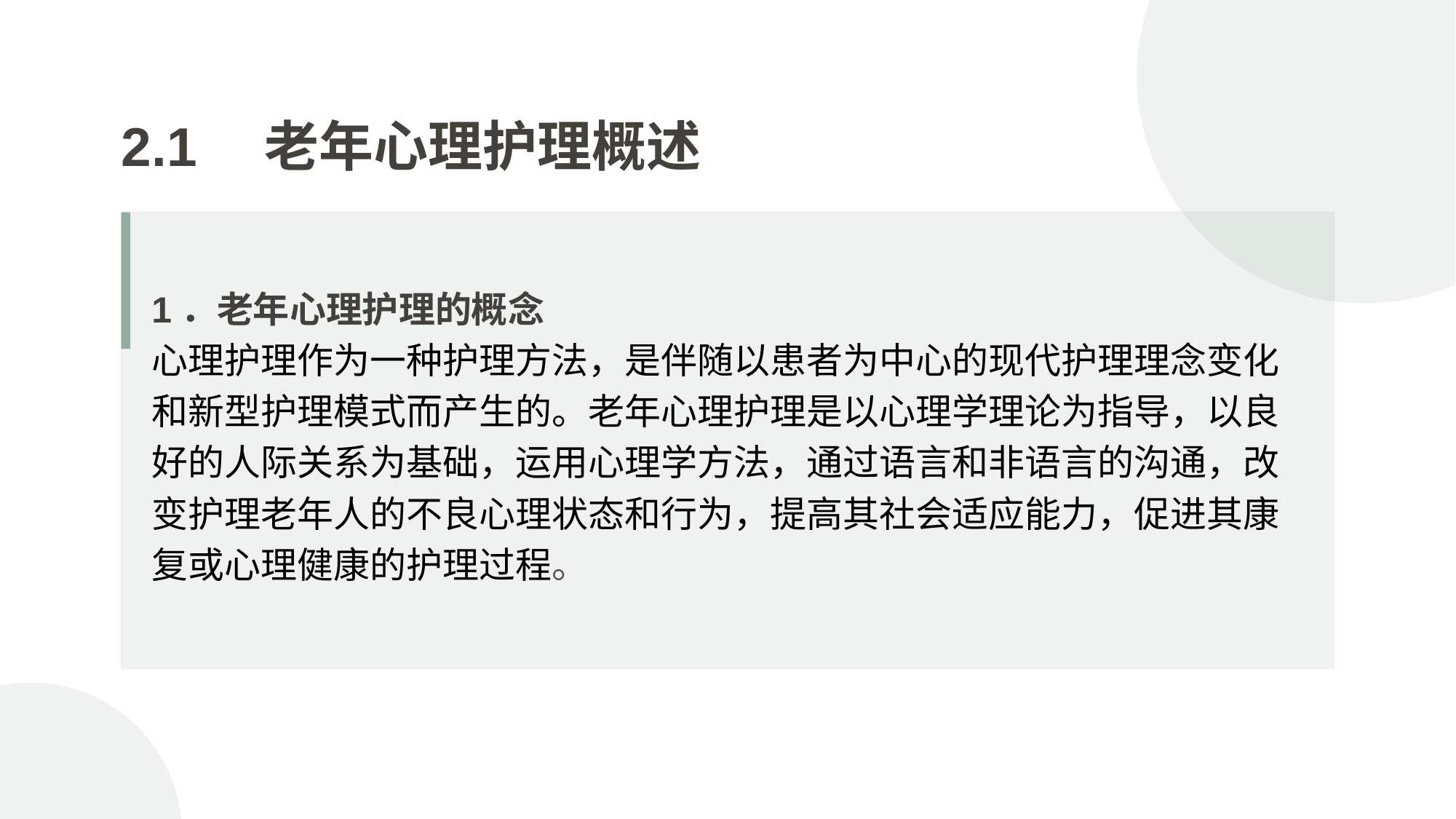

2.1　老年心理护理概述

1．老年心理护理的概念
心理护理作为一种护理方法，是伴随以患者为中心的现代护理理念变化和新型护理模式而产生的。老年心理护理是以心理学理论为指导，以良好的人际关系为基础，运用心理学方法，通过语言和非语言的沟通，改变护理老年人的不良心理状态和行为，提高其社会适应能力，促进其康复或心理健康的护理过程。